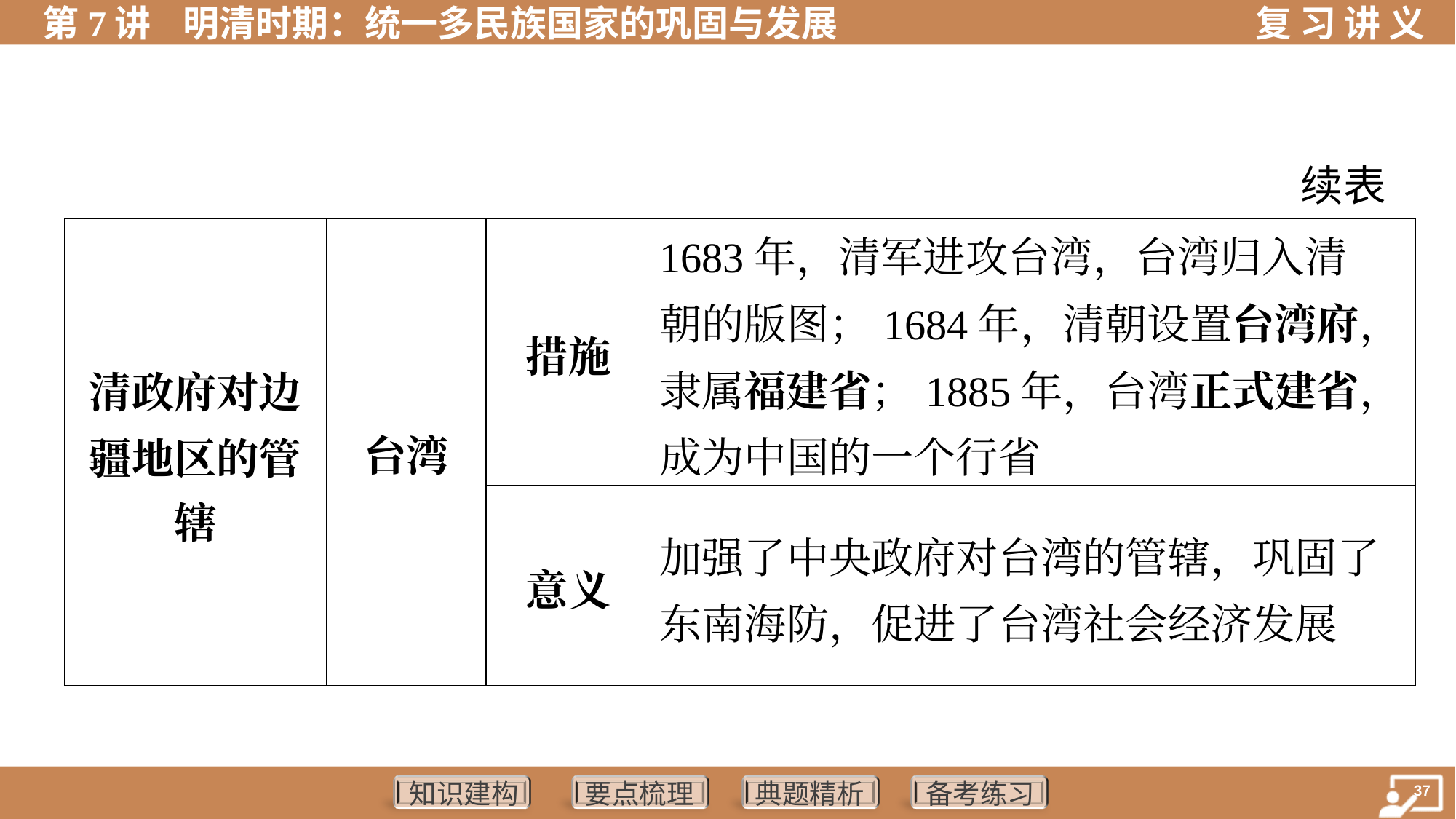

续表
| 清政府对边 疆地区的管 辖 | 台湾 | 措施 | 1683年，清军进攻台湾，台湾归入清 朝的版图；1684年，清朝设置台湾府，隶属福建省；1885年，台湾正式建省，成为中国的一个行省 |
| --- | --- | --- | --- |
|  |  | 意义 | 加强了中央政府对台湾的管辖，巩固了东南海防，促进了台湾社会经济发展 |